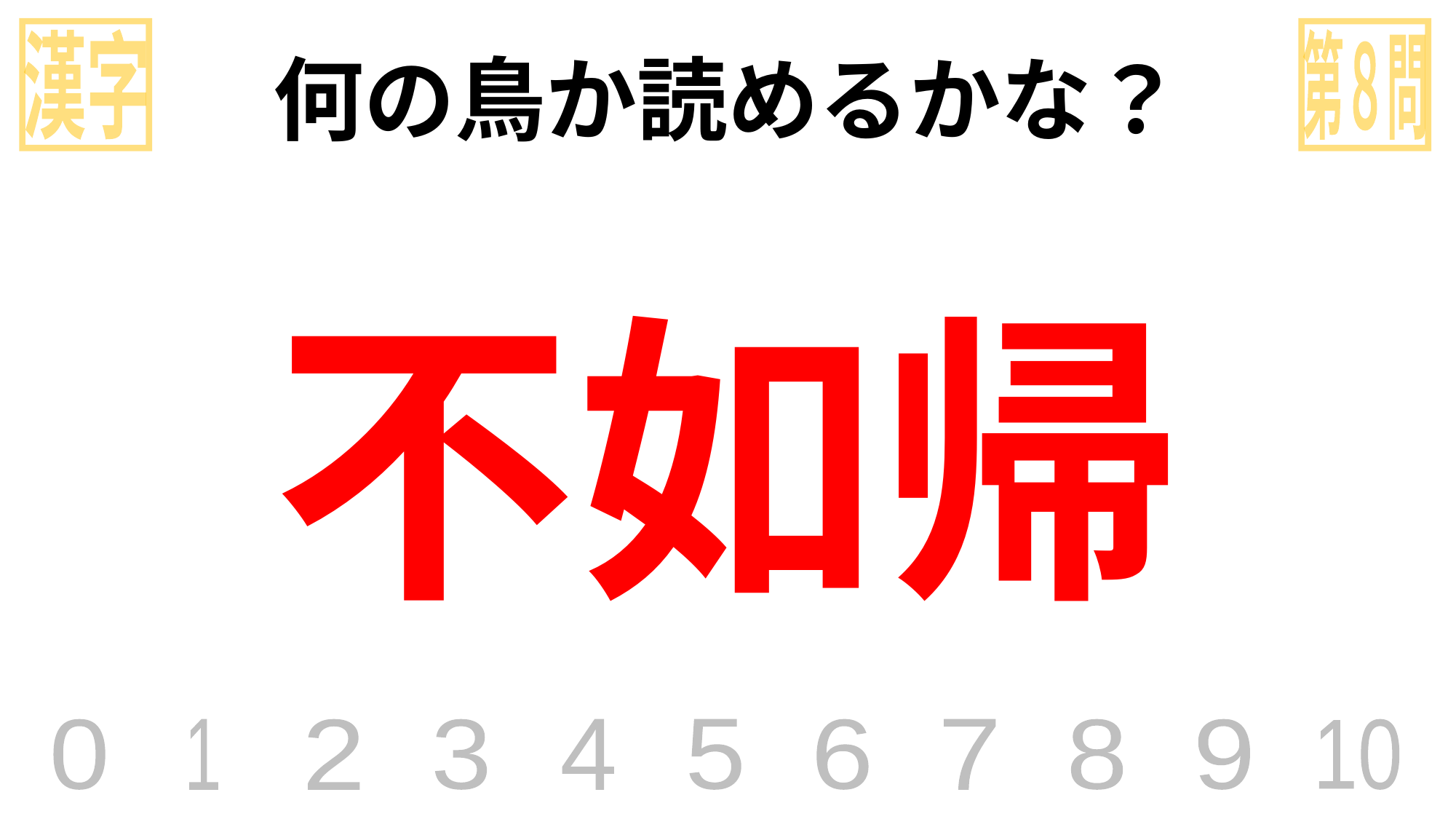

漢字

第８問
何の鳥か読めるかな？
不如帰
0
1
2
3
4
5
6
7
8
9
10